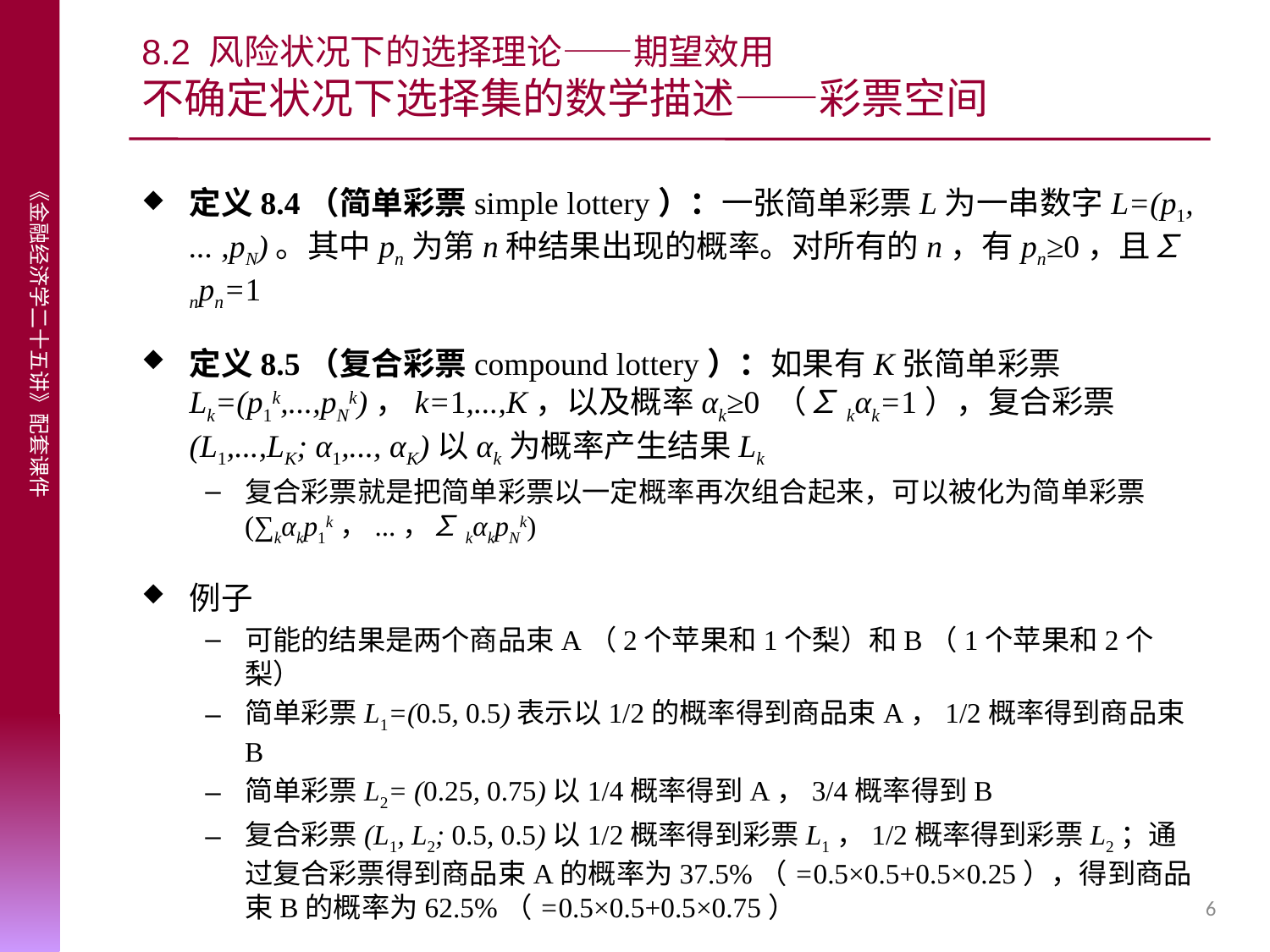

# 8.2 风险状况下的选择理论——期望效用 不确定状况下选择集的数学描述——彩票空间
定义8.4（简单彩票simple lottery）：一张简单彩票L为一串数字L=(p1, ... ,pN)。其中pn为第n种结果出现的概率。对所有的n，有pn≥0，且∑npn=1
定义8.5（复合彩票compound lottery）：如果有K张简单彩票Lk=(p1k,...,pNk)，k=1,...,K，以及概率αk≥0 （∑kαk=1），复合彩票(L1,...,LK; α1,..., αK)以αk为概率产生结果Lk
复合彩票就是把简单彩票以一定概率再次组合起来，可以被化为简单彩票(∑kαkp1k，...，∑kαkpNk)
例子
可能的结果是两个商品束A（2个苹果和1个梨）和B（1个苹果和2个梨）
简单彩票L1=(0.5, 0.5)表示以1/2的概率得到商品束A，1/2概率得到商品束B
简单彩票L2= (0.25, 0.75)以1/4概率得到A，3/4概率得到B
复合彩票(L1, L2; 0.5, 0.5)以1/2概率得到彩票L1，1/2概率得到彩票L2；通过复合彩票得到商品束A的概率为37.5%（=0.5×0.5+0.5×0.25），得到商品束B的概率为62.5%（=0.5×0.5+0.5×0.75）
所有可选简单彩票组成集合叫做彩票空间（space of lotteries），标记为L

6